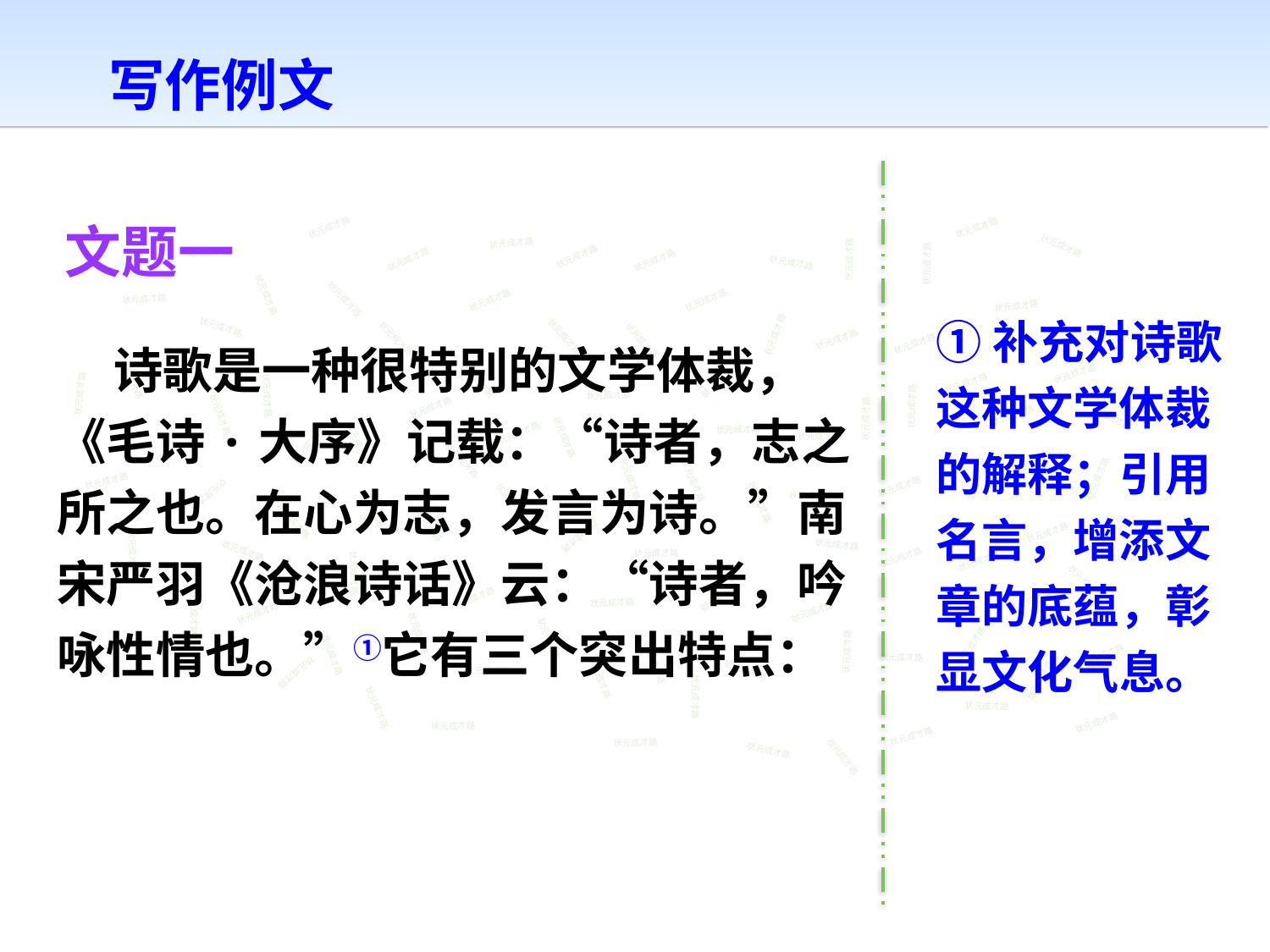

写作例文
文题一
状元成才路
状元成才路
状元成才路
状元成才路
状元成才路
状元成才路
状元成才路
状元成才路
状元成才路
状元成才路
状元成才路
状元成才路
状元成才路
状元成才路
状元成才路
状元成才路
状元成才路
①补充对诗歌这种文学体裁的解释；引用名言，增添文章的底蕴，彰显文化气息。
状元成才路
    诗歌是一种很特别的文学体裁，《毛诗·大序》记载：“诗者，志之所之也。在心为志，发言为诗。”南宋严羽《沧浪诗话》云：“诗者，吟咏性情也。”①它有三个突出特点：
状元成才路
状元成才路
状元成才路
状元成才路
状元成才路
状元成才路
状元成才路
状元成才路
状元成才路
状元成才路
状元成才路
状元成才路
状元成才路
状元成才路
状元成才路
状元成才路
状元成才路
状元成才路
状元成才路
状元成才路
状元成才路
状元成才路
状元成才路
状元成才路
状元成才路
状元成才路
状元成才路
状元成才路
状元成才路
状元成才路
状元成才路
状元成才路
状元成才路
状元成才路
状元成才路
状元成才路
状元成才路
状元成才路
状元成才路
状元成才路
状元成才路
状元成才路
状元成才路
状元成才路
状元成才路
状元成才路
状元成才路
状元成才路
状元成才路
状元成才路
状元成才路
状元成才路
状元成才路
状元成才路
状元成才路
状元成才路
状元成才路
状元成才路
状元成才路
状元成才路
状元成才路
状元成才路
状元成才路
状元成才路
状元成才路
状元成才路
状元成才路
状元成才路
状元成才路
状元成才路
状元成才路
状元成才路
状元成才路
状元成才路
状元成才路
状元成才路
状元成才路
状元成才路
状元成才路
状元成才路
状元成才路
状元成才路